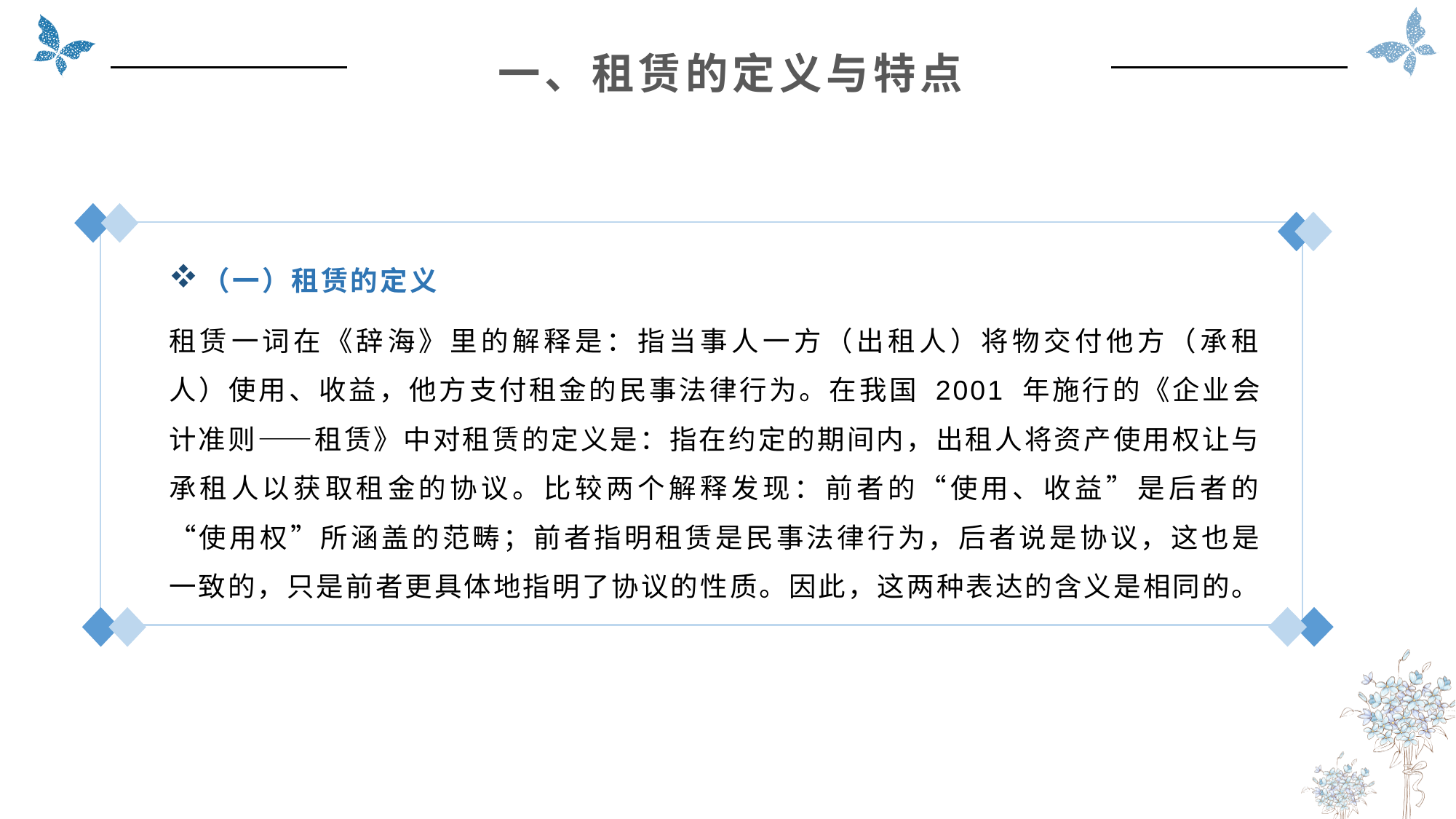

一、租赁的定义与特点

（一）租赁的定义
租赁一词在《辞海》里的解释是：指当事人一方（出租人）将物交付他方（承租人）使用、收益，他方支付租金的民事法律行为。在我国 2001 年施行的《企业会计准则——租赁》中对租赁的定义是：指在约定的期间内，出租人将资产使用权让与承租人以获取租金的协议。比较两个解释发现：前者的“使用、收益”是后者的“使用权”所涵盖的范畴；前者指明租赁是民事法律行为，后者说是协议，这也是一致的，只是前者更具体地指明了协议的性质。因此，这两种表达的含义是相同的。